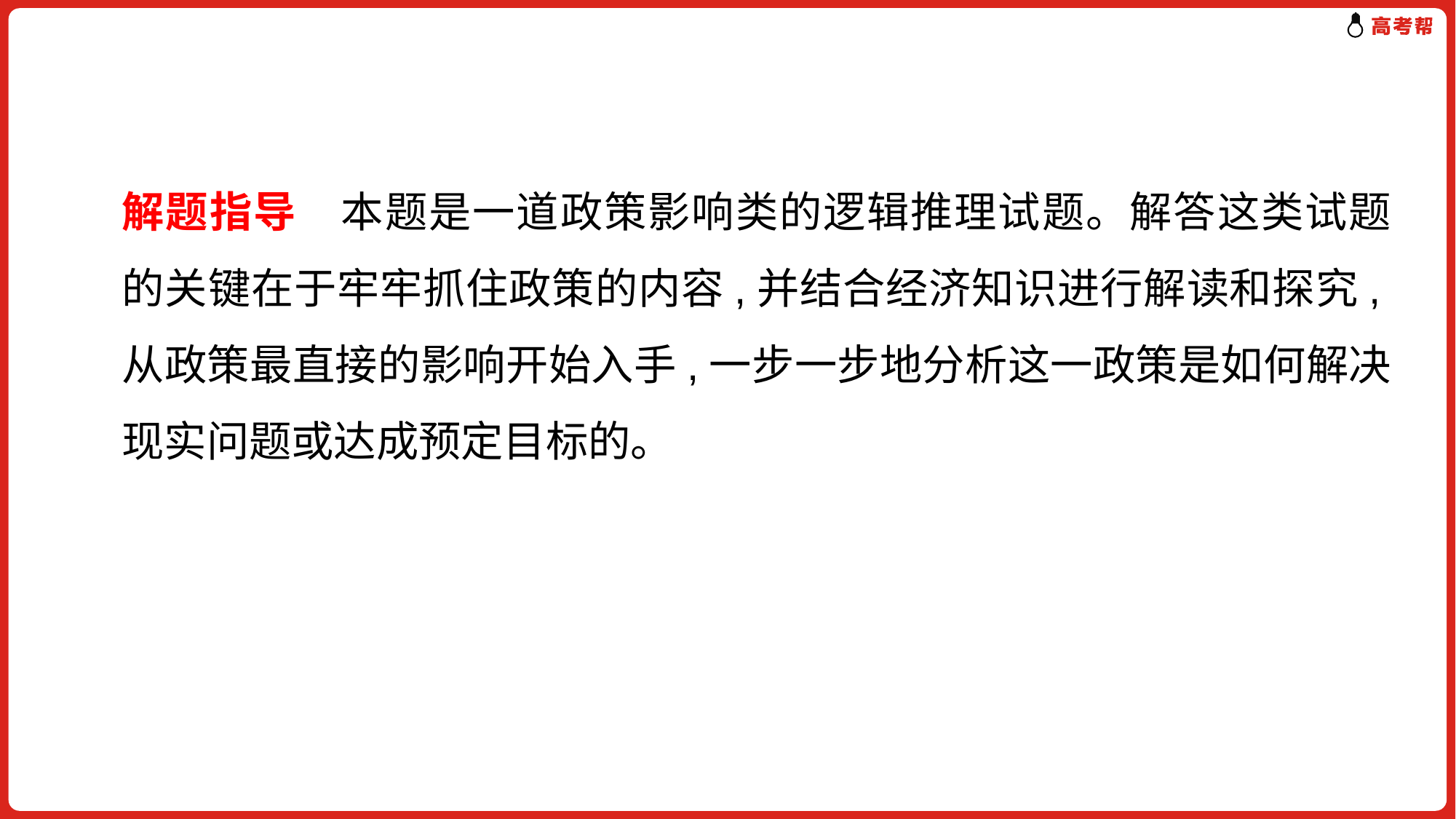

解题指导　本题是一道政策影响类的逻辑推理试题。解答这类试题的关键在于牢牢抓住政策的内容,并结合经济知识进行解读和探究,从政策最直接的影响开始入手,一步一步地分析这一政策是如何解决现实问题或达成预定目标的。